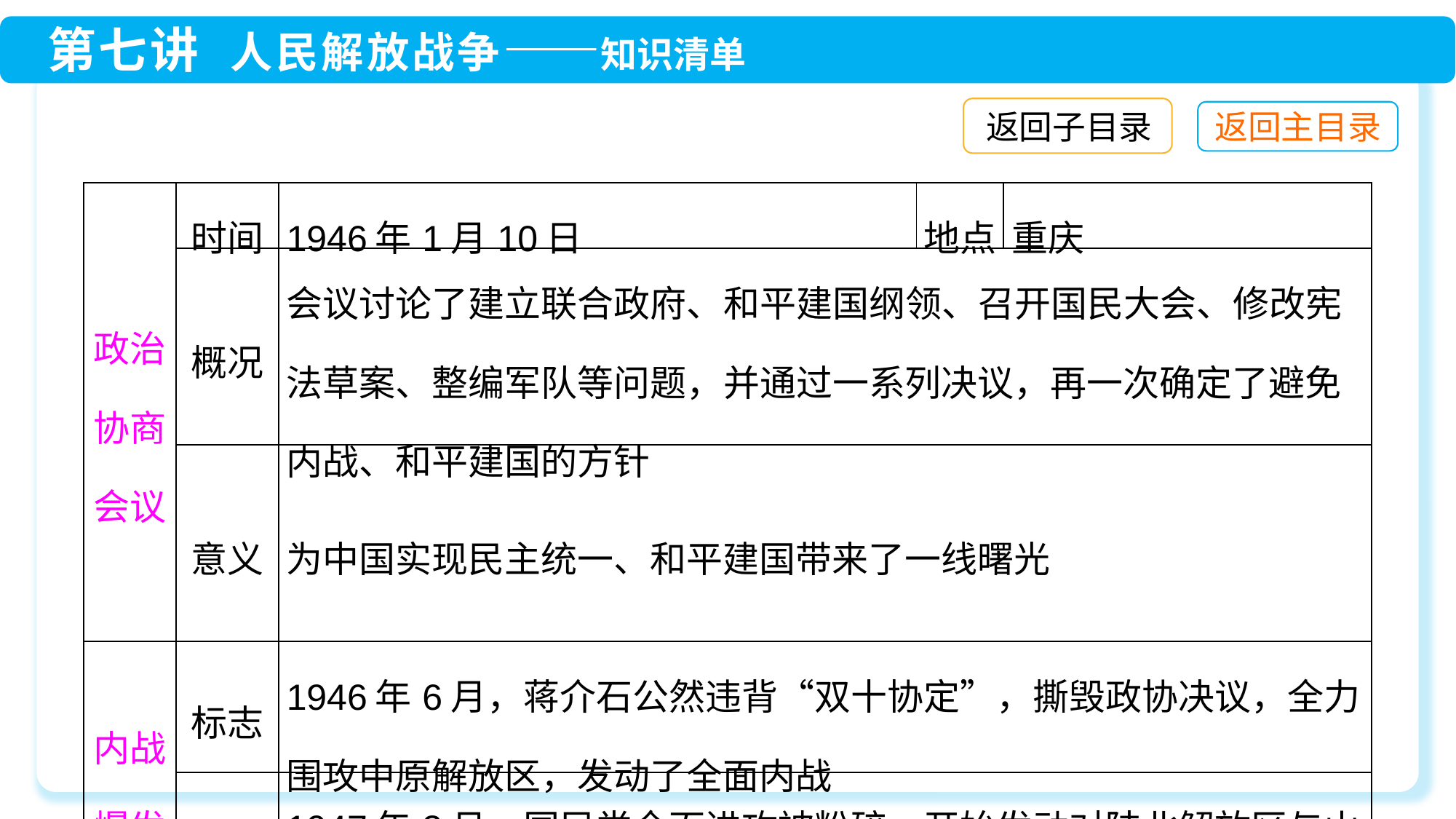

返回子目录
| 政治协商会议 | 时间 | 1946年1月10日 | 地点 | 重庆 |
| --- | --- | --- | --- | --- |
|  | 概况 | 会议讨论了建立联合政府、和平建国纲领、召开国民大会、修改宪法草案、整编军队等问题，并通过一系列决议，再一次确定了避免内战、和平建国的方针 |  |  |
|  | 意义 | 为中国实现民主统一、和平建国带来了一线曙光 |  |  |
| 内战爆发 | 标志 | 1946年6月，蒋介石公然违背“双十协定”，撕毁政协决议，全力围攻中原解放区，发动了全面内战 |  |  |
|  | 结果 | 1947年3月，国民党全面进攻被粉碎，开始发动对陕北解放区与山东解放区的重点进攻 |  |  |